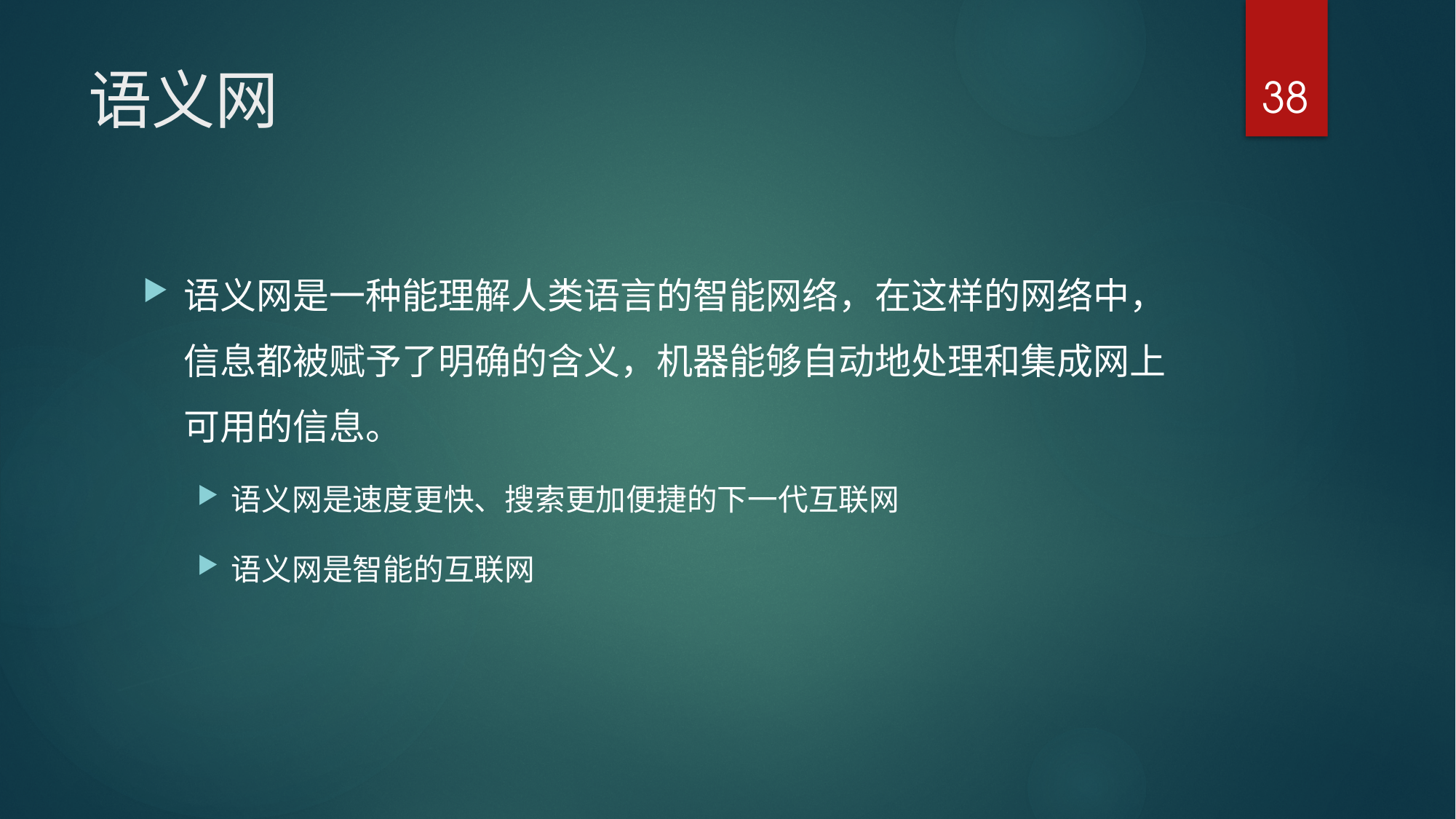

38
# 语义网
语义网是一种能理解人类语言的智能网络，在这样的网络中，信息都被赋予了明确的含义，机器能够自动地处理和集成网上可用的信息。
语义网是速度更快、搜索更加便捷的下一代互联网
语义网是智能的互联网